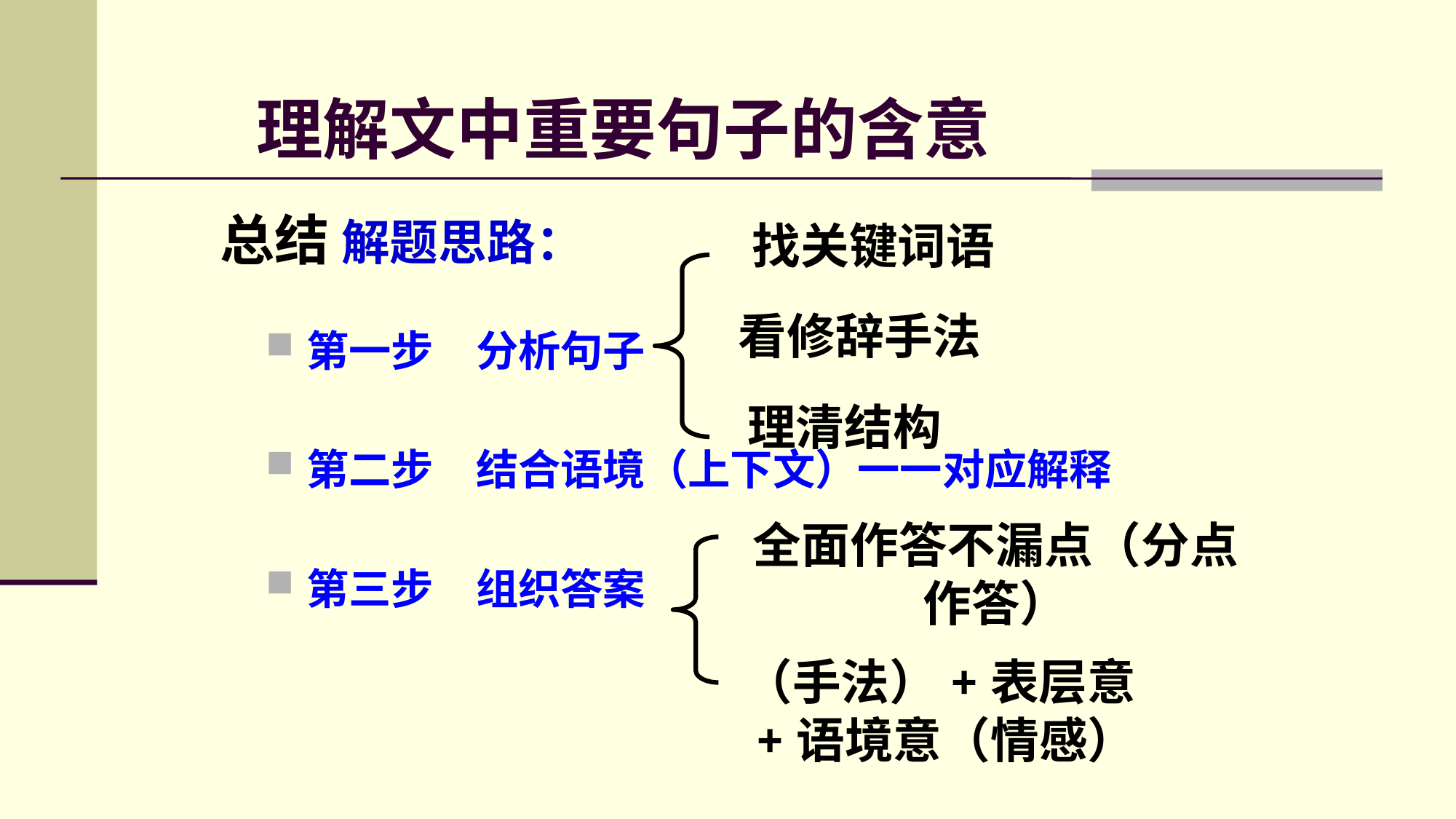

理解文中重要句子的含意

 找关键词语
总结 解题思路：

看修辞手法
第一步　分析句子

第二步　结合语境（上下文）一一对应解释

第三步　组织答案
理清结构
全面作答不漏点（分点作答）

（手法）+表层意+语境意（情感）